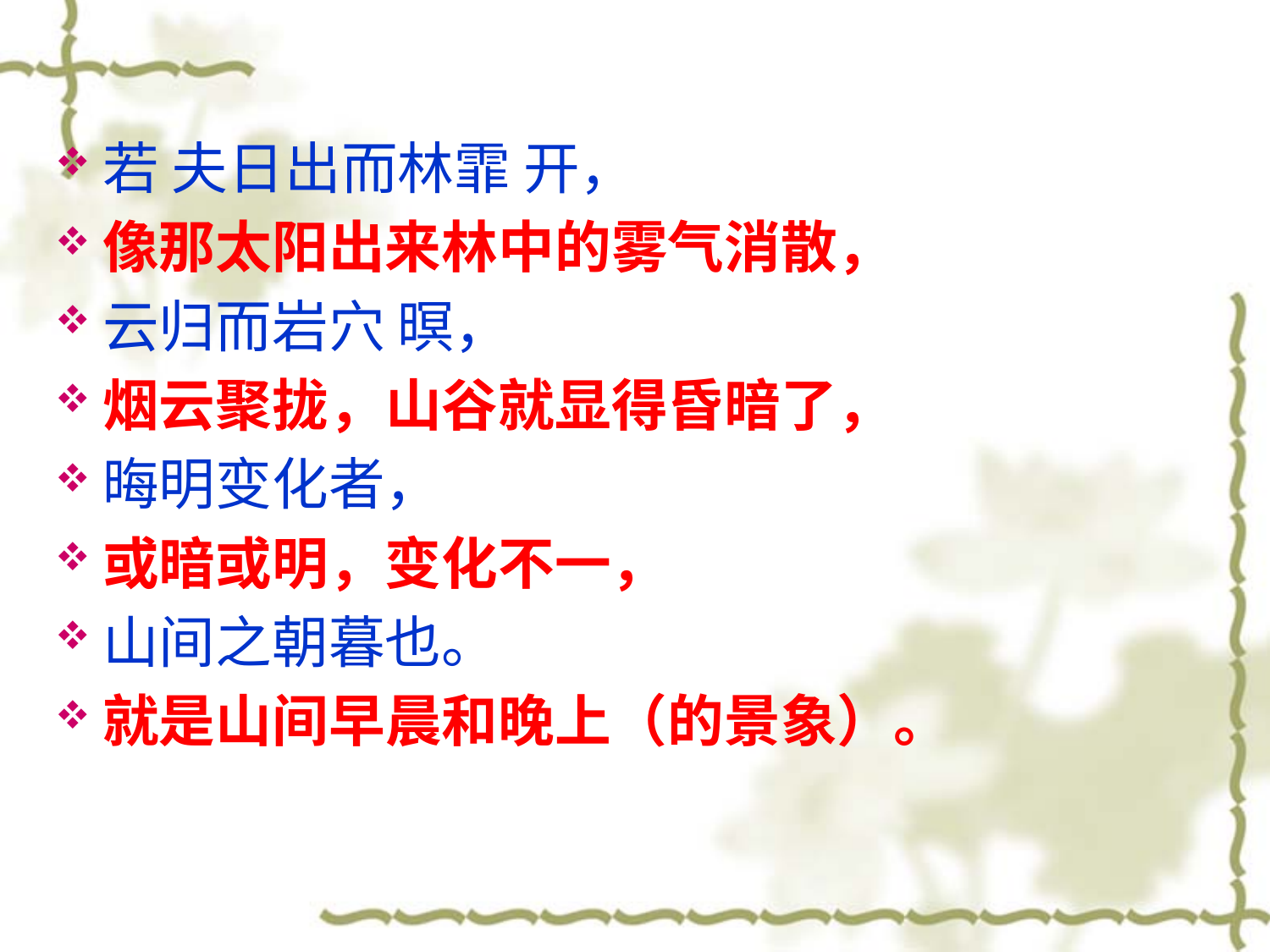

若 夫日出而林霏 开，
像那太阳出来林中的雾气消散，
云归而岩穴 暝，
烟云聚拢，山谷就显得昏暗了，
晦明变化者，
或暗或明，变化不一，
山间之朝暮也。
就是山间早晨和晚上（的景象）。